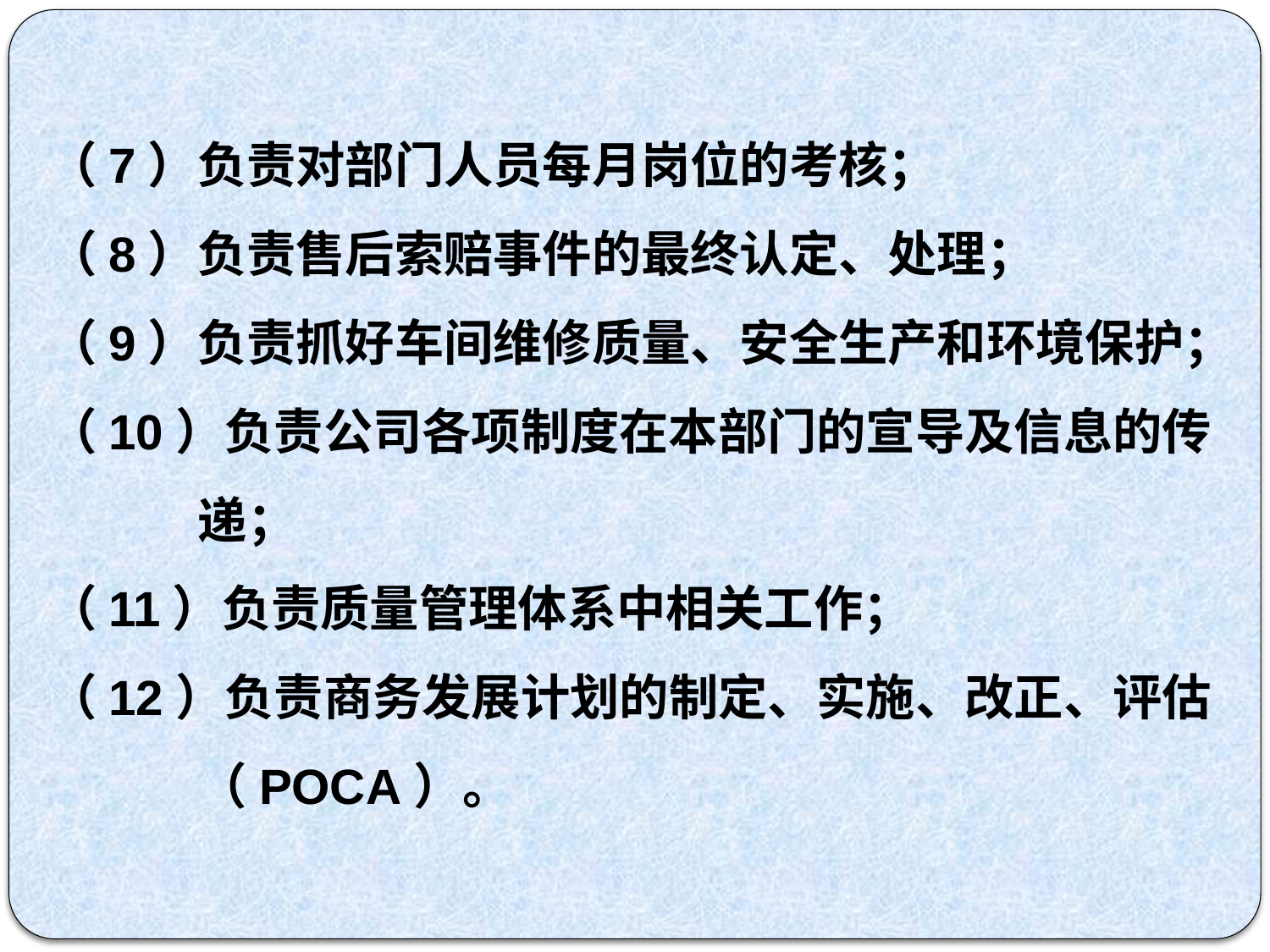

（7）负责对部门人员每月岗位的考核；
（8）负责售后索赔事件的最终认定、处理；
（9）负责抓好车间维修质量、安全生产和环境保护；
（10）负责公司各项制度在本部门的宣导及信息的传递；
（11）负责质量管理体系中相关工作；
（12）负责商务发展计划的制定、实施、改正、评估（POCA）。